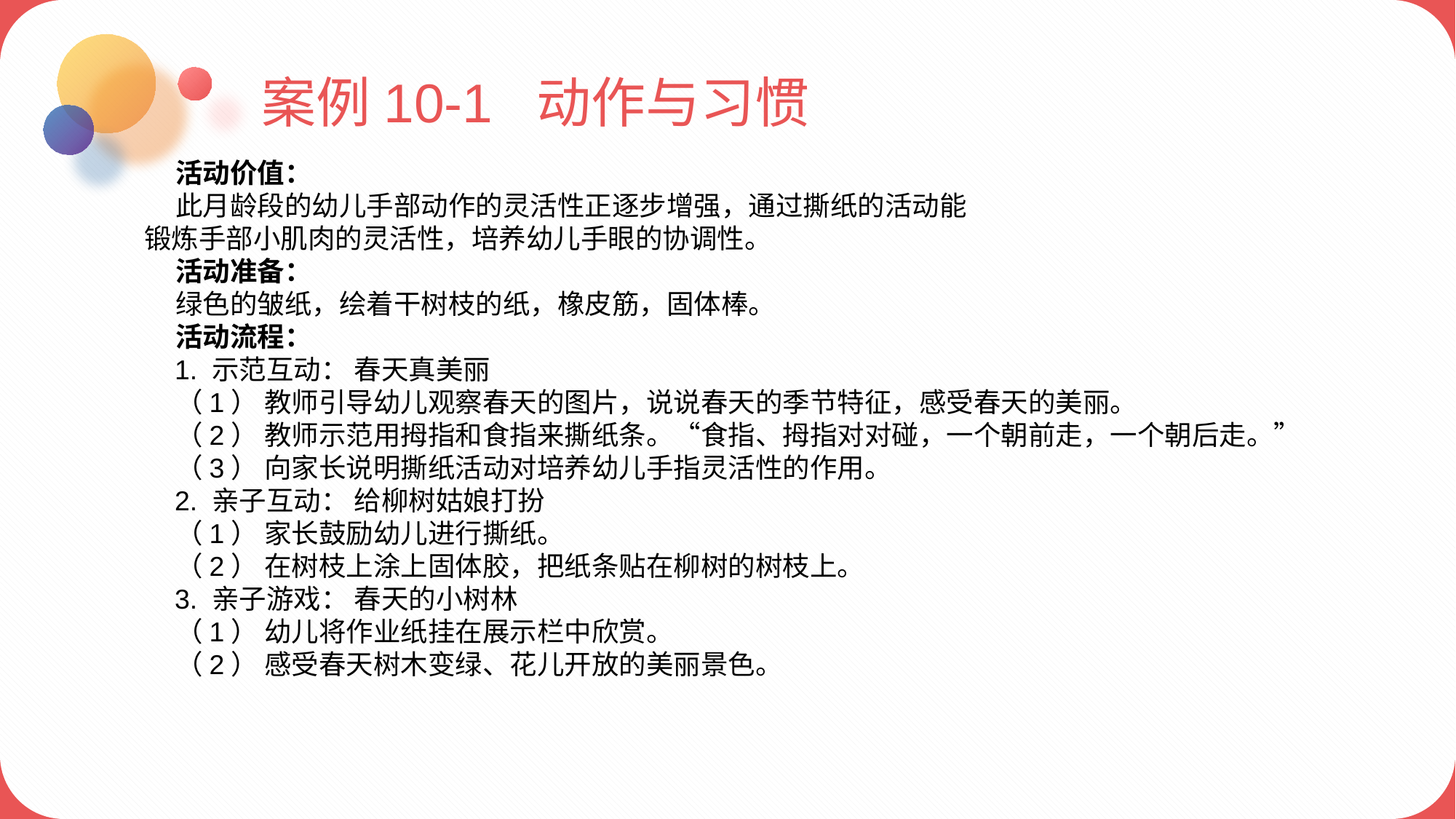

案例10-1  动作与习惯
    活动价值：
    此月龄段的幼儿手部动作的灵活性正逐步增强，通过撕纸的活动能
锻炼手部小肌肉的灵活性，培养幼儿手眼的协调性。
    活动准备：
    绿色的皱纸，绘着干树枝的纸，橡皮筋，固体棒。
    活动流程：
    1. 示范互动： 春天真美丽
    （1） 教师引导幼儿观察春天的图片，说说春天的季节特征，感受春天的美丽。
    （2） 教师示范用拇指和食指来撕纸条。“食指、拇指对对碰，一个朝前走，一个朝后走。”
    （3） 向家长说明撕纸活动对培养幼儿手指灵活性的作用。
    2. 亲子互动： 给柳树姑娘打扮
    （1） 家长鼓励幼儿进行撕纸。
    （2） 在树枝上涂上固体胶，把纸条贴在柳树的树枝上。
    3. 亲子游戏： 春天的小树林
    （1） 幼儿将作业纸挂在展示栏中欣赏。
    （2） 感受春天树木变绿、花儿开放的美丽景色。